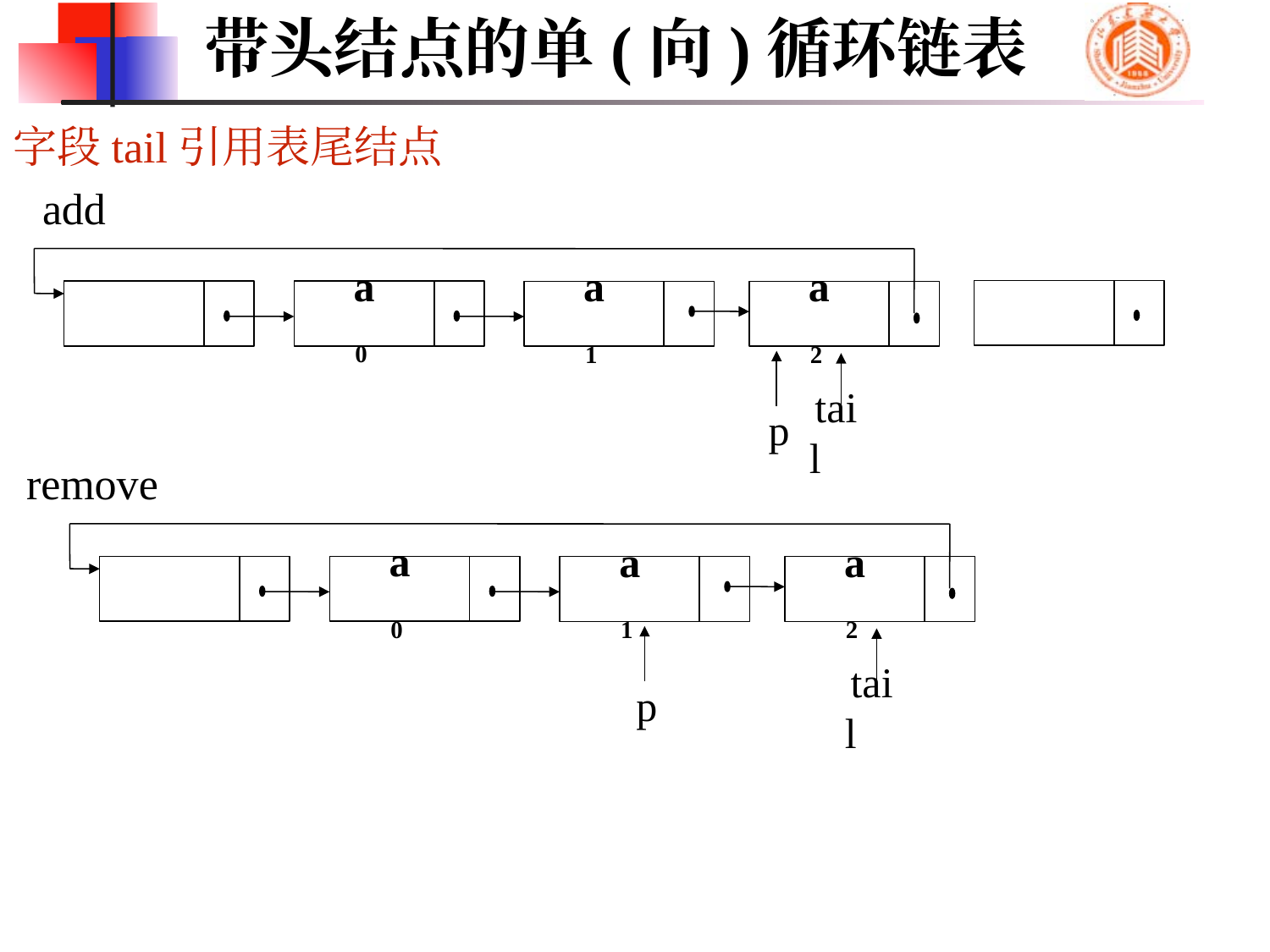

带头结点的单(向)循环链表
字段tail引用表尾结点
add

a0

a1

a2

p
tail
remove

a0

a1

a2

p
tail

tail